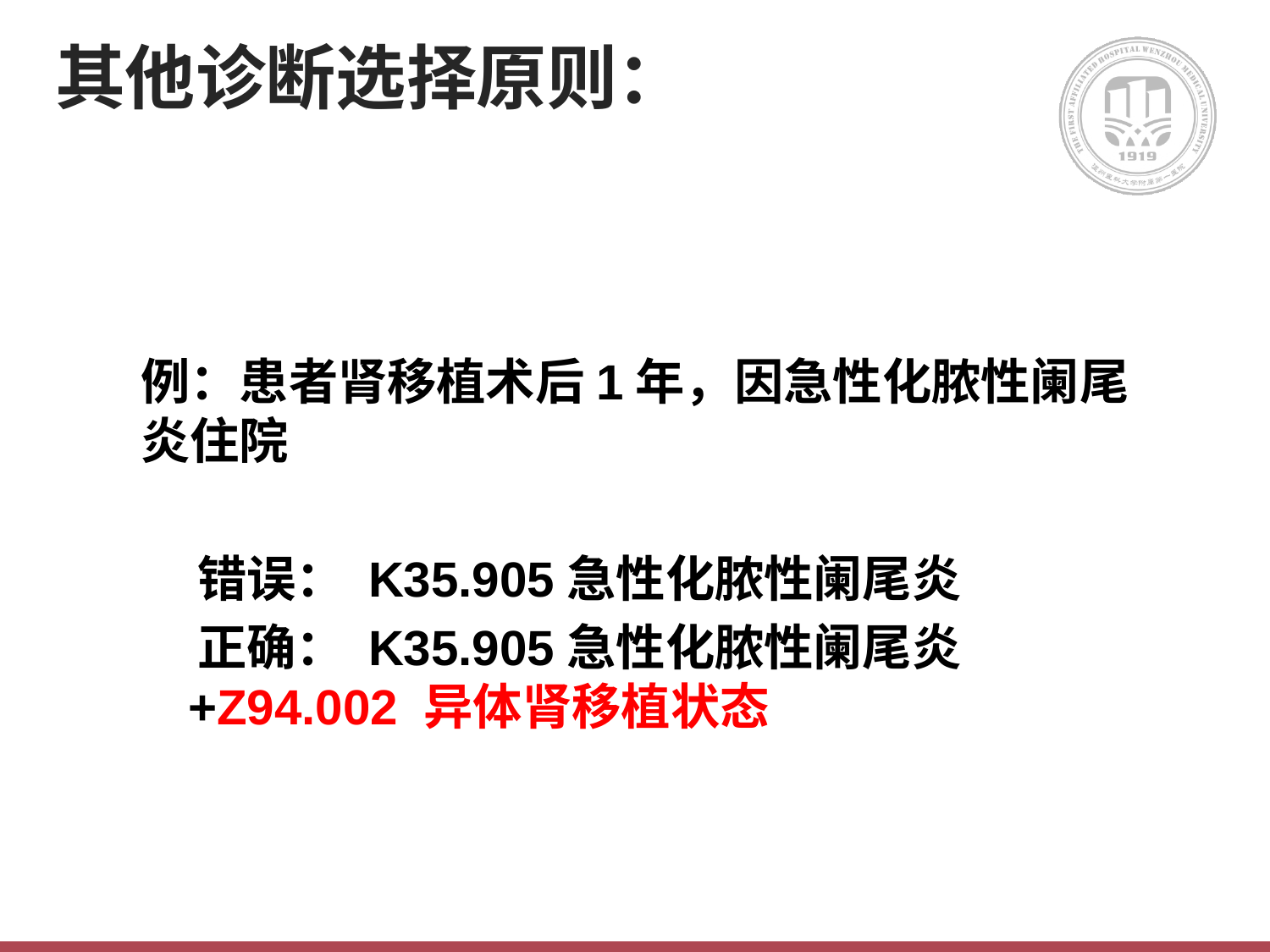

# 其他诊断选择原则：

例：患者肾移植术后1年，因急性化脓性阑尾炎住院

    错误： K35.905急性化脓性阑尾炎
    正确： K35.905急性化脓性阑尾炎+Z94.002 异体肾移植状态